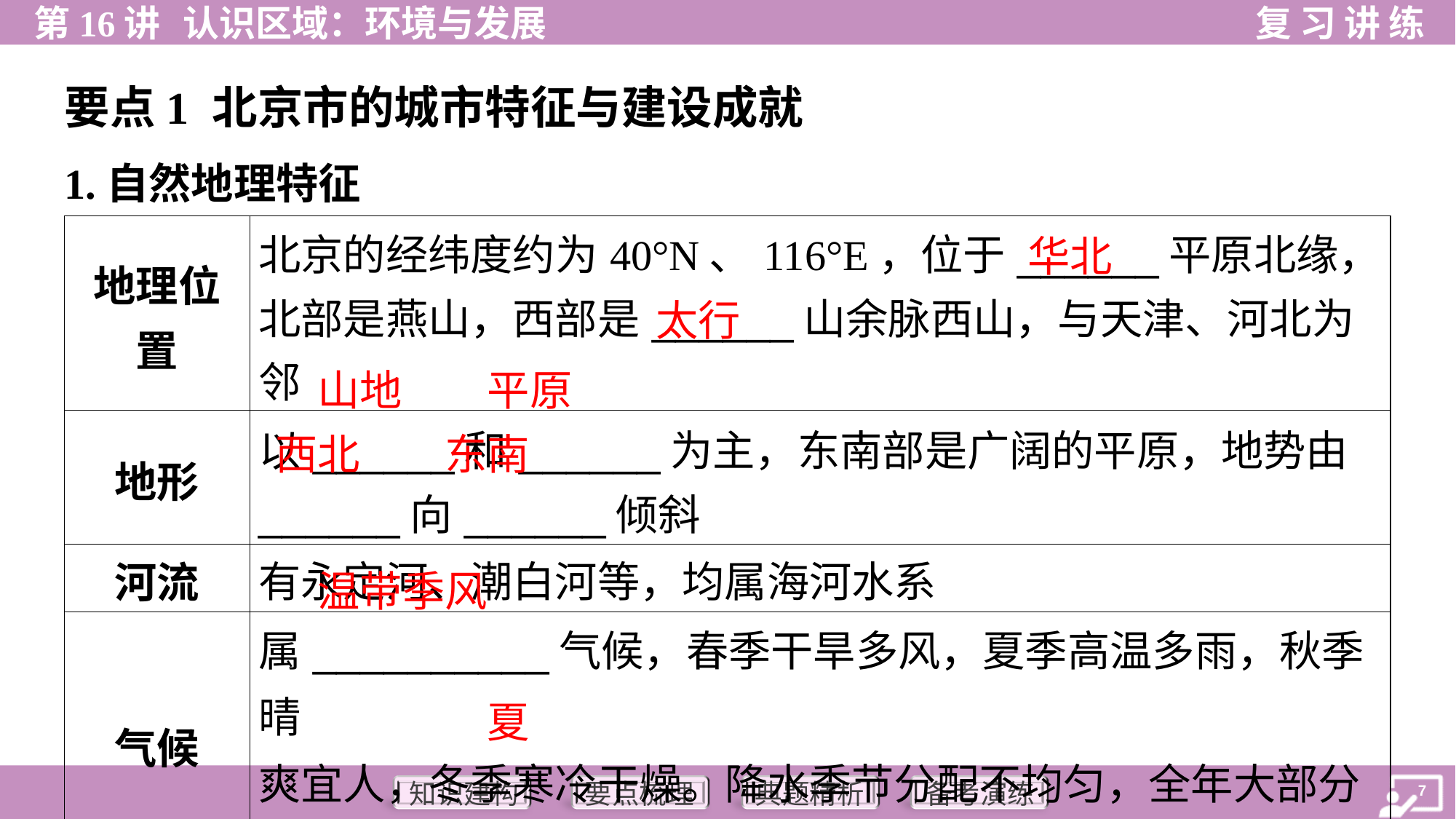

要点1 北京市的城市特征与建设成就
1.自然地理特征
| 地理位 置 | 北京的经纬度约为40°N、116°E，位于\_\_\_\_\_\_平原北缘， 北部是燕山，西部是\_\_\_\_\_\_山余脉西山，与天津、河北为邻 |
| --- | --- |
| 地形 | 以\_\_\_\_\_\_和\_\_\_\_\_\_为主，东南部是广阔的平原，地势由 \_\_\_\_\_\_向\_\_\_\_\_\_倾斜 |
| 河流 | 有永定河、潮白河等，均属海河水系 |
| 气候 | 属\_\_\_\_\_\_\_\_\_\_气候，春季干旱多风，夏季高温多雨，秋季晴 爽宜人，冬季寒冷干燥。降水季节分配不均匀，全年大部分 降水集中于\_\_\_\_季 |
华北
太行
山地
平原
西北
东南
温带季风
夏